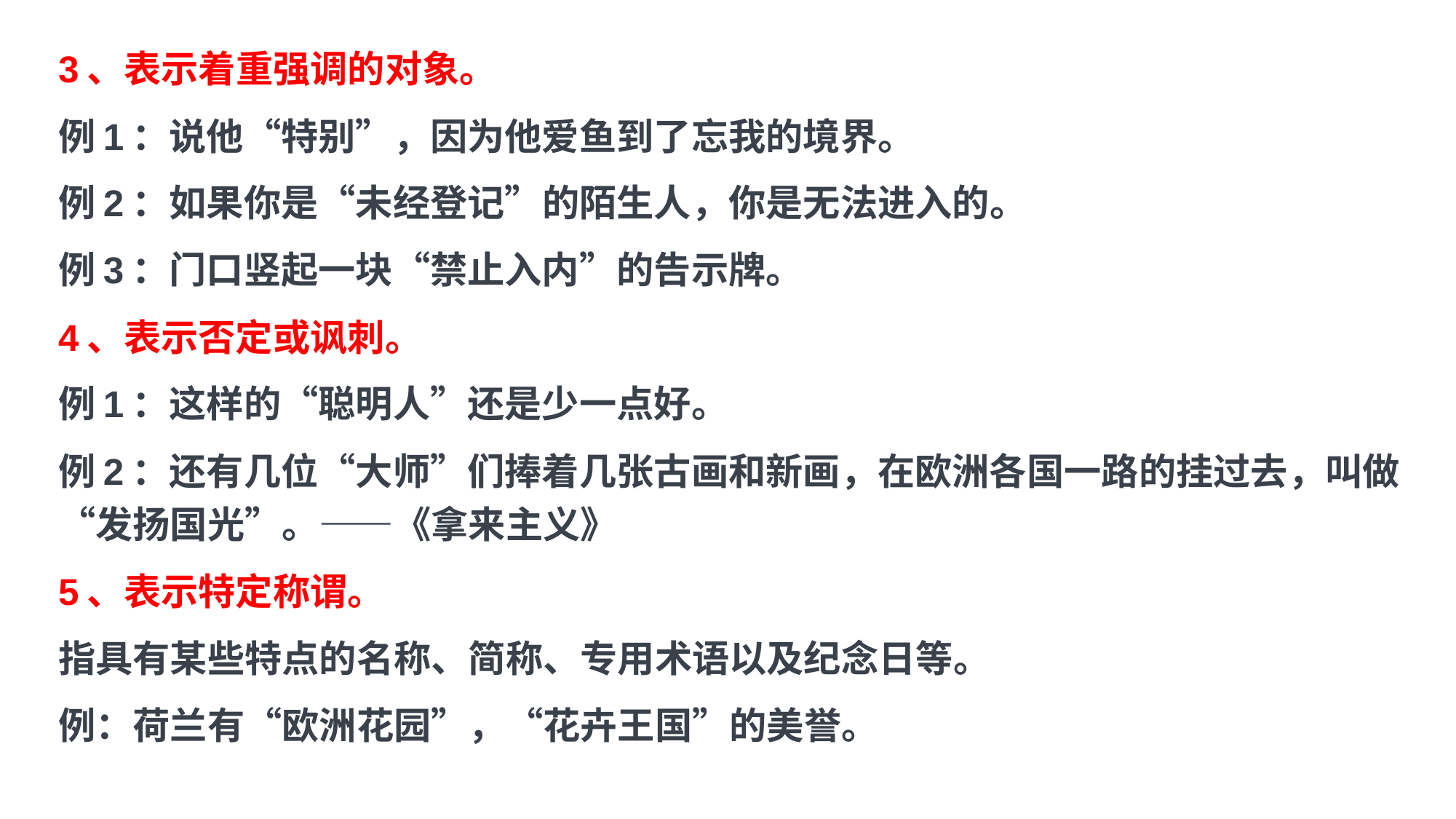

3、表示着重强调的对象。
例1：说他“特别”，因为他爱鱼到了忘我的境界。
例2：如果你是“未经登记”的陌生人，你是无法进入的。
例3：门口竖起一块“禁止入内”的告示牌。
4、表示否定或讽刺。
例1：这样的“聪明人”还是少一点好。
例2：还有几位“大师”们捧着几张古画和新画，在欧洲各国一路的挂过去，叫做“发扬国光”。——《拿来主义》
5、表示特定称谓。
指具有某些特点的名称、简称、专用术语以及纪念日等。
例：荷兰有“欧洲花园”，“花卉王国”的美誉。